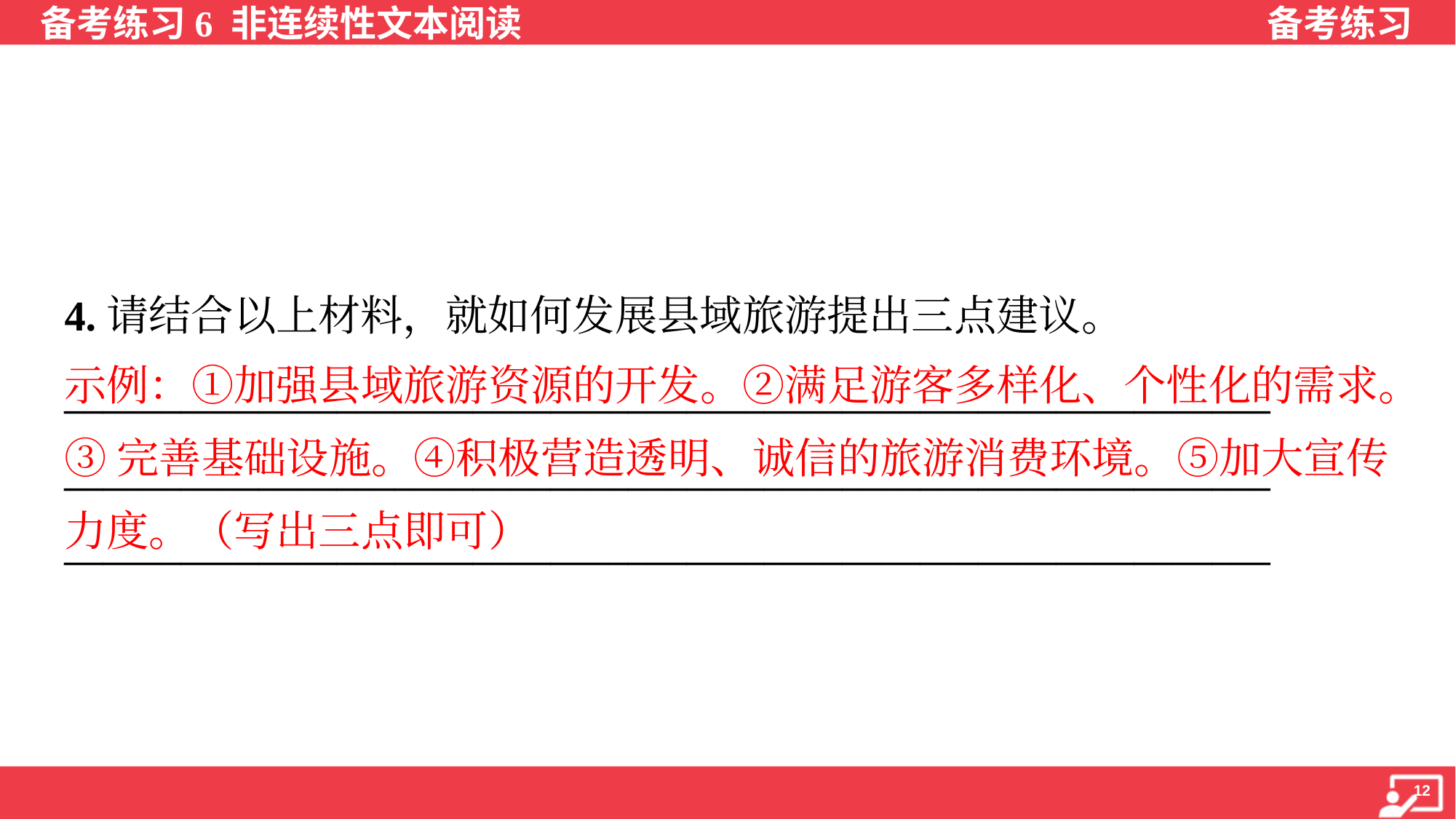

4.请结合以上材料，就如何发展县域旅游提出三点建议。
______________________________________________________________
______________________________________________________________
______________________________________________________________
示例：①加强县域旅游资源的开发。②满足游客多样化、个性化的需求。
③完善基础设施。④积极营造透明、诚信的旅游消费环境。⑤加大宣传
力度。（写出三点即可）